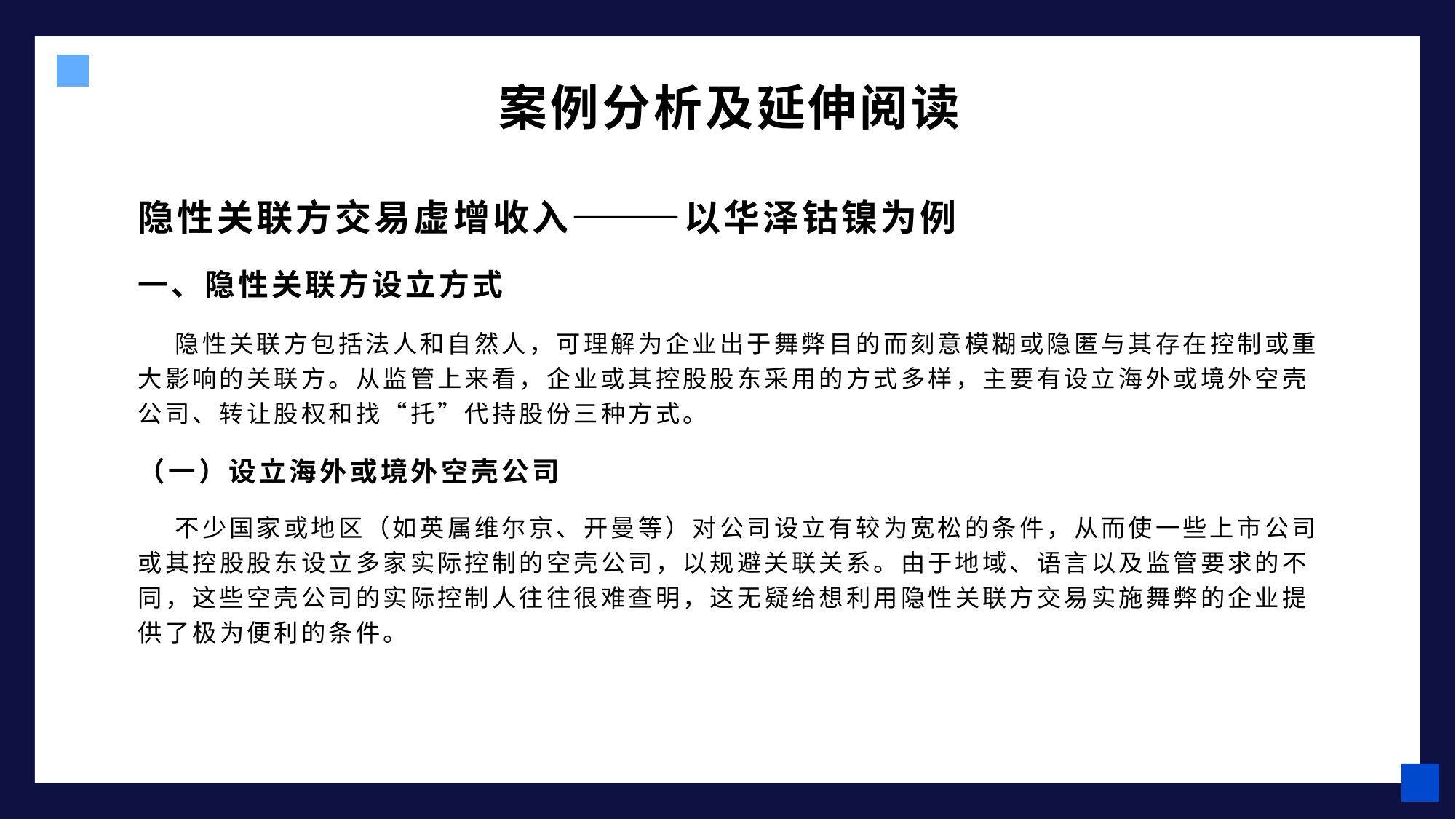

案例分析及延伸阅读
隐性关联方交易虚增收入———以华泽钴镍为例
一、隐性关联方设立方式
隐性关联方包括法人和自然人，可理解为企业出于舞弊目的而刻意模糊或隐匿与其存在控制或重大影响的关联方。从监管上来看，企业或其控股股东采用的方式多样，主要有设立海外或境外空壳公司、转让股权和找“托”代持股份三种方式。
（一）设立海外或境外空壳公司
不少国家或地区（如英属维尔京、开曼等）对公司设立有较为宽松的条件，从而使一些上市公司或其控股股东设立多家实际控制的空壳公司，以规避关联关系。由于地域、语言以及监管要求的不同，这些空壳公司的实际控制人往往很难查明，这无疑给想利用隐性关联方交易实施舞弊的企业提供了极为便利的条件。